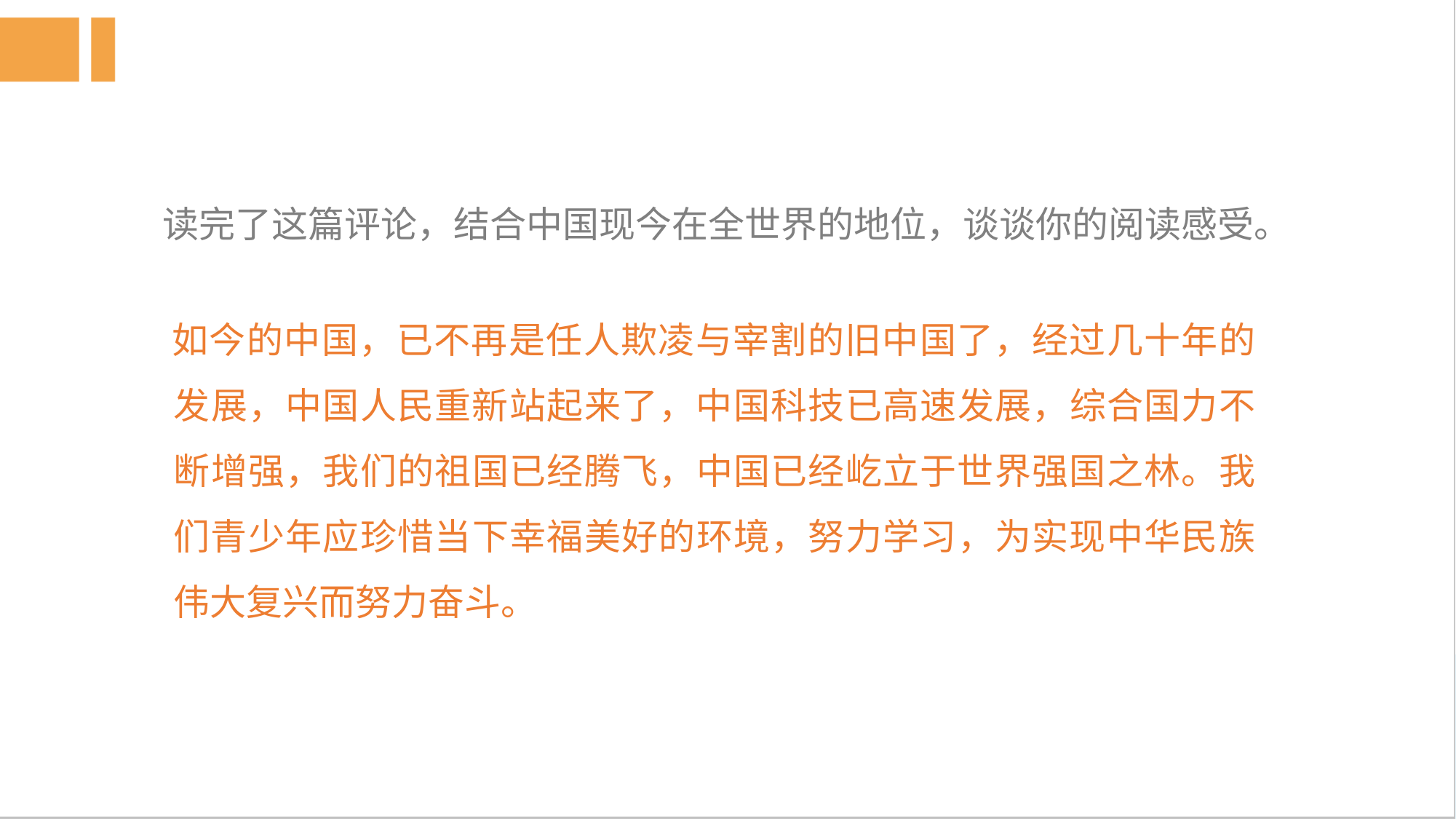

读完了这篇评论，结合中国现今在全世界的地位，谈谈你的阅读感受。
如今的中国，已不再是任人欺凌与宰割的旧中国了，经过几十年的发展，中国人民重新站起来了，中国科技已高速发展，综合国力不断增强，我们的祖国已经腾飞，中国已经屹立于世界强国之林。我们青少年应珍惜当下幸福美好的环境，努力学习，为实现中华民族伟大复兴而努力奋斗。